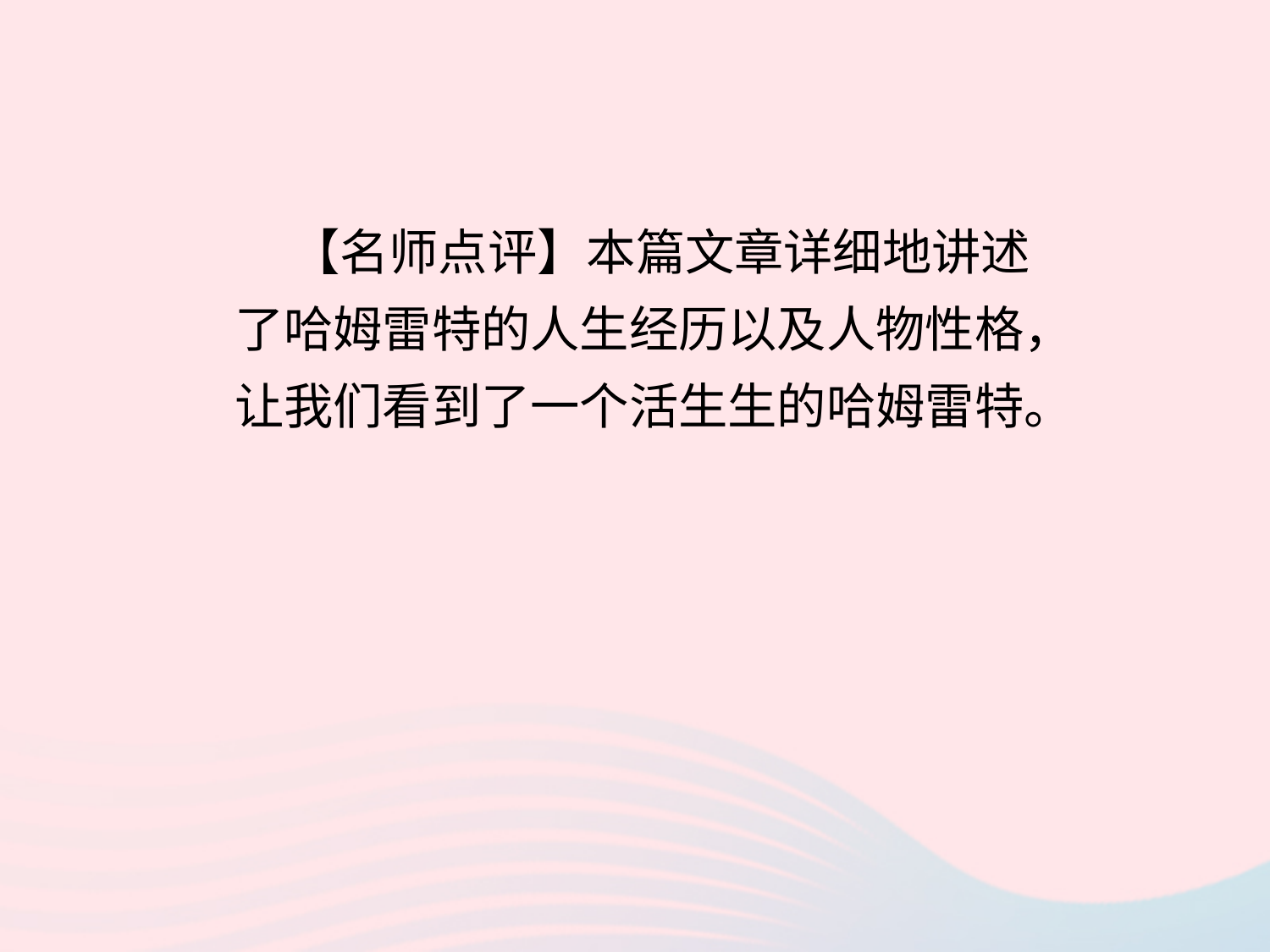

【名师点评】本篇文章详细地讲述了哈姆雷特的人生经历以及人物性格，让我们看到了一个活生生的哈姆雷特。